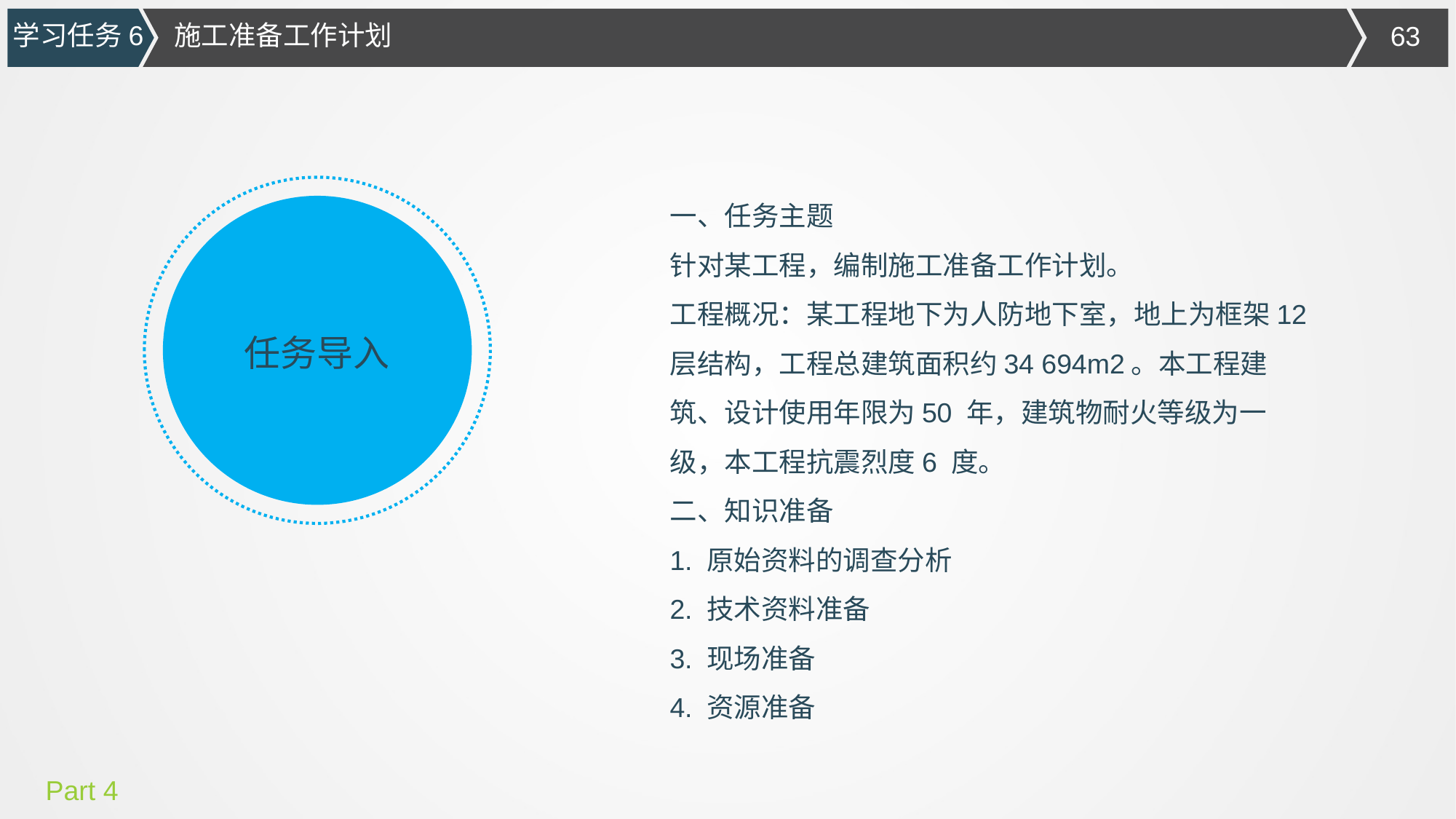

施工准备工作计划
学习任务6

一、任务主题
针对某工程，编制施工准备工作计划。
工程概况：某工程地下为人防地下室，地上为框架12 层结构，工程总建筑面积约34 694m2。本工程建筑、设计使用年限为50 年，建筑物耐火等级为一级，本工程抗震烈度6 度。
二、知识准备
1. 原始资料的调查分析
2. 技术资料准备
3. 现场准备
4. 资源准备

任务导入
Part 4